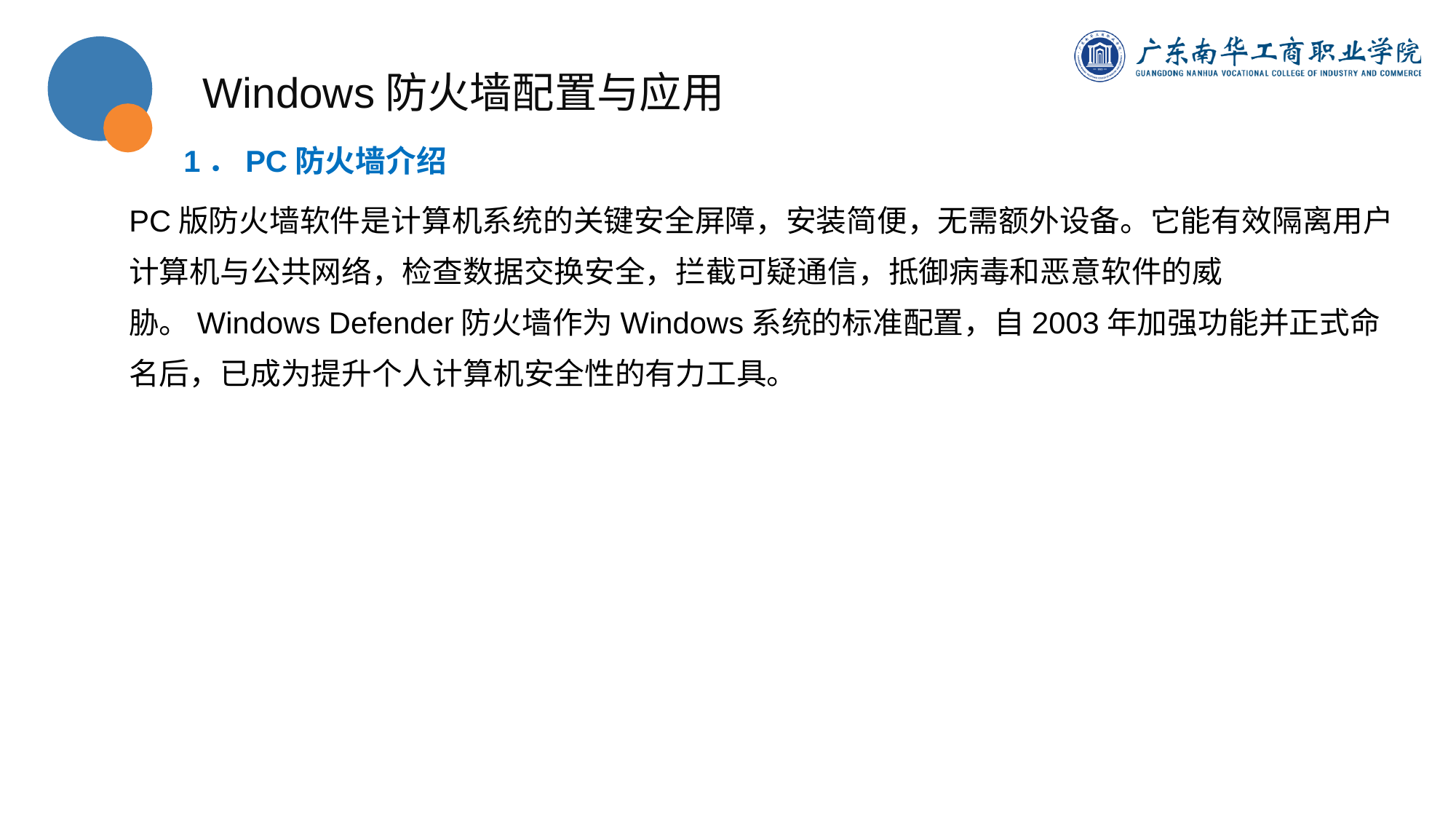

Windows防火墙配置与应用

1．PC防火墙介绍
PC版防火墙软件是计算机系统的关键安全屏障，安装简便，无需额外设备。它能有效隔离用户计算机与公共网络，检查数据交换安全，拦截可疑通信，抵御病毒和恶意软件的威胁。Windows Defender防火墙作为Windows系统的标准配置，自2003年加强功能并正式命名后，已成为提升个人计算机安全性的有力工具。